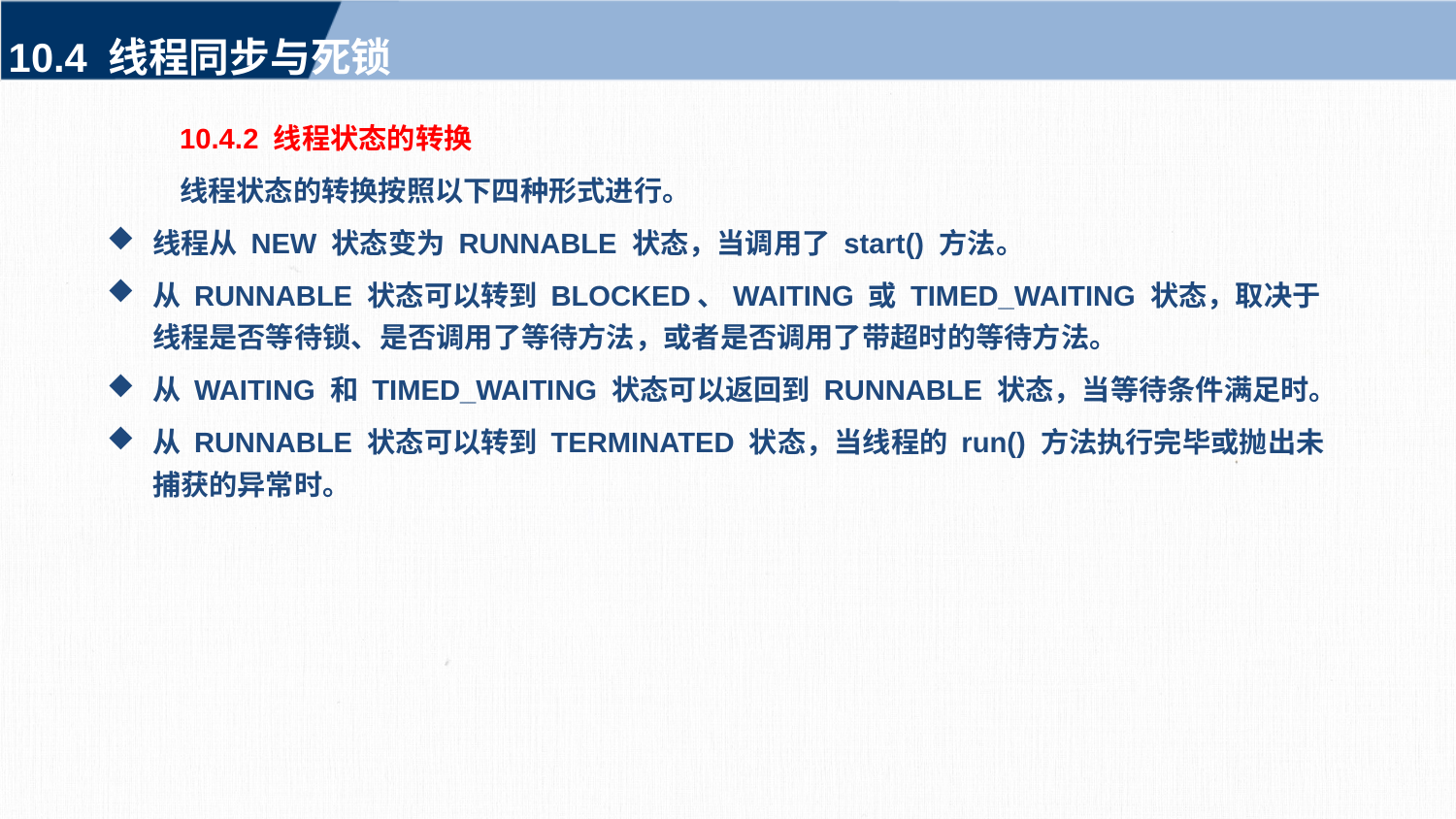

10.4 线程同步与死锁

10.4.2 线程状态的转换
线程状态的转换按照以下四种形式进行。
线程从 NEW 状态变为 RUNNABLE 状态，当调用了 start() 方法。
从 RUNNABLE 状态可以转到 BLOCKED、WAITING 或 TIMED_WAITING 状态，取决于线程是否等待锁、是否调用了等待方法，或者是否调用了带超时的等待方法。
从 WAITING 和 TIMED_WAITING 状态可以返回到 RUNNABLE 状态，当等待条件满足时。
从 RUNNABLE 状态可以转到 TERMINATED 状态，当线程的 run() 方法执行完毕或抛出未捕获的异常时。